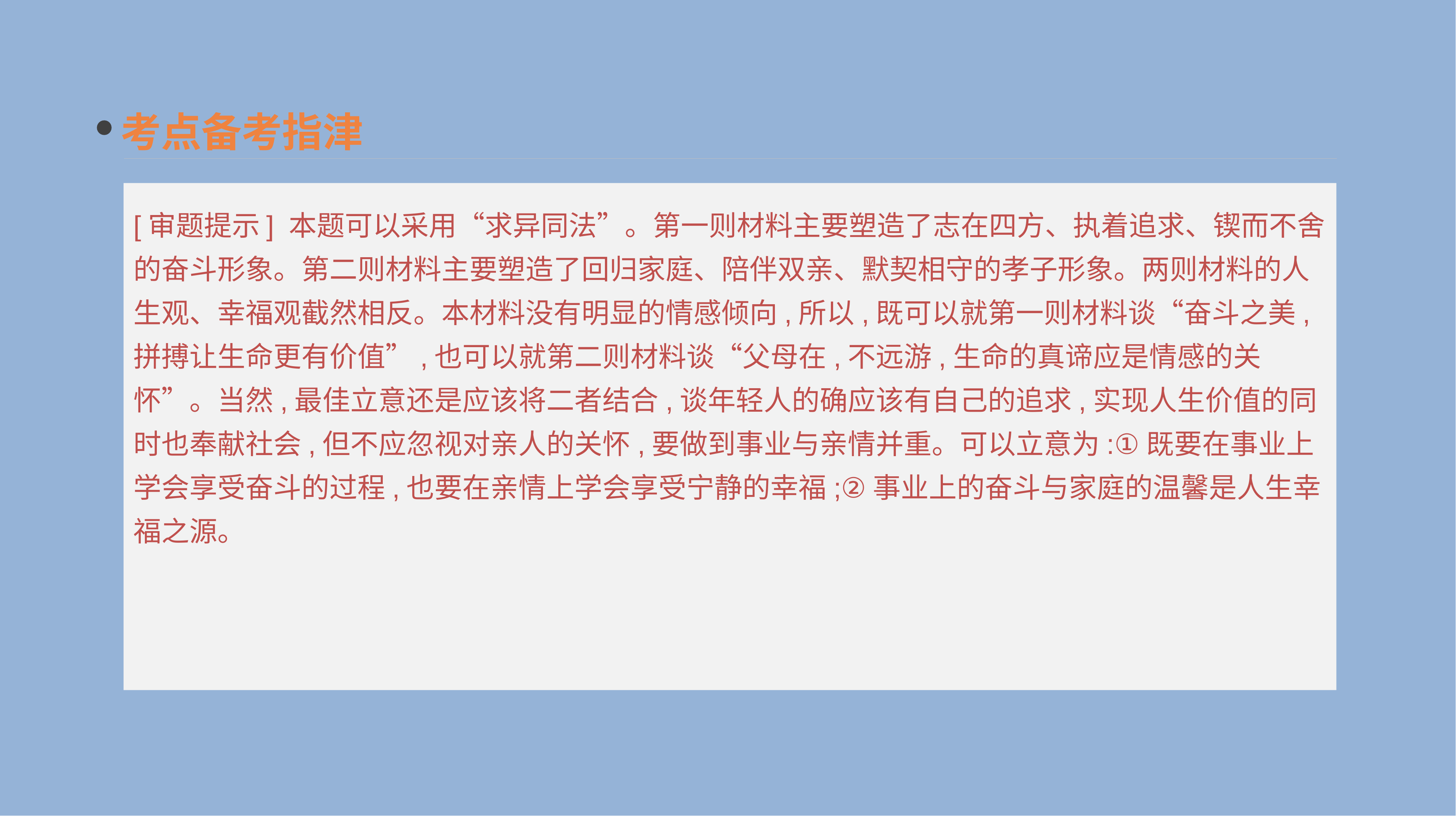

考点备考指津

[审题提示] 本题可以采用“求异同法”。第一则材料主要塑造了志在四方、执着追求、锲而不舍的奋斗形象。第二则材料主要塑造了回归家庭、陪伴双亲、默契相守的孝子形象。两则材料的人生观、幸福观截然相反。本材料没有明显的情感倾向,所以,既可以就第一则材料谈“奋斗之美,拼搏让生命更有价值”,也可以就第二则材料谈“父母在,不远游,生命的真谛应是情感的关怀”。当然,最佳立意还是应该将二者结合,谈年轻人的确应该有自己的追求,实现人生价值的同时也奉献社会,但不应忽视对亲人的关怀,要做到事业与亲情并重。可以立意为:①既要在事业上学会享受奋斗的过程,也要在亲情上学会享受宁静的幸福;②事业上的奋斗与家庭的温馨是人生幸福之源。